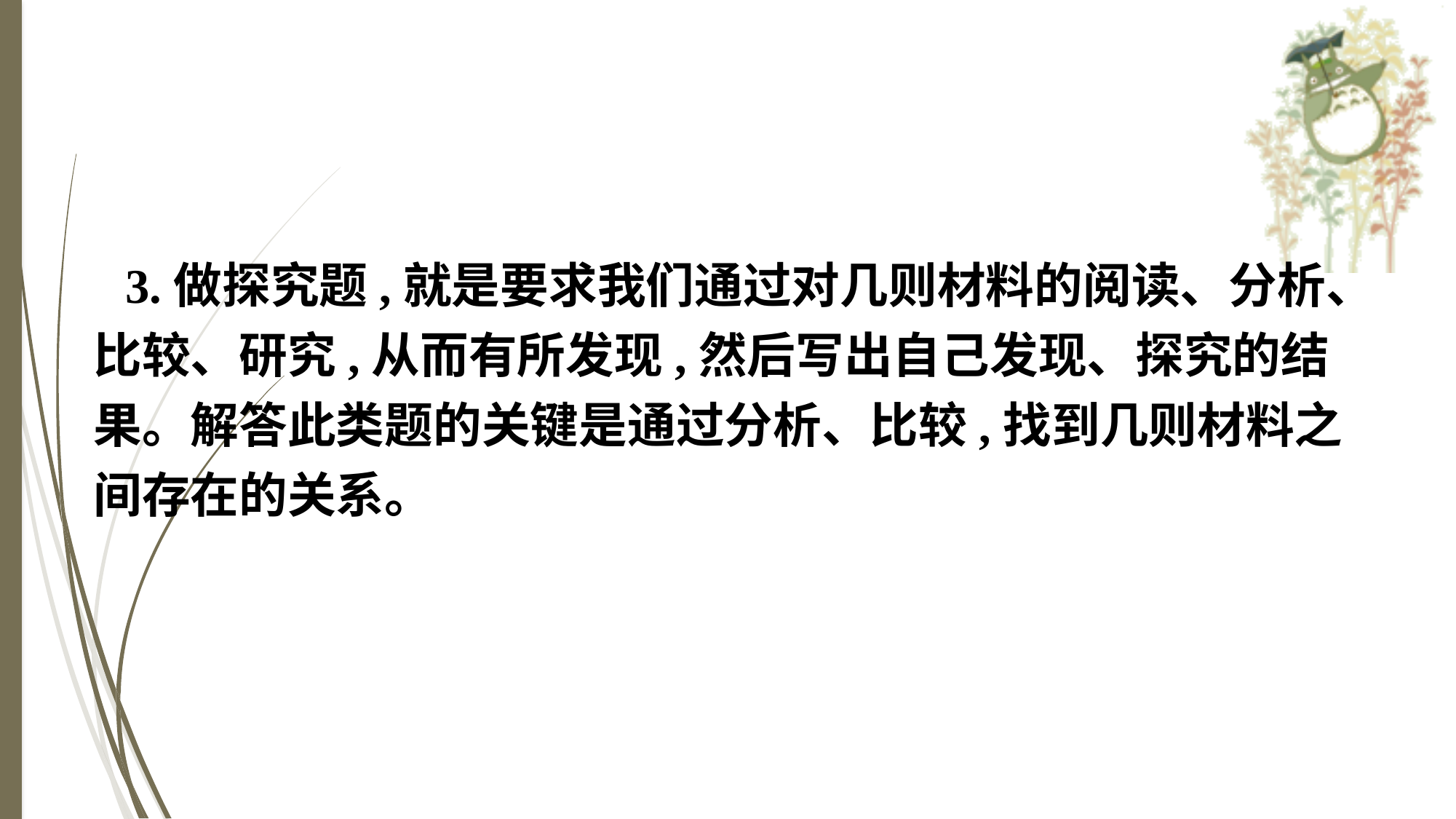

3.做探究题,就是要求我们通过对几则材料的阅读、分析、比较、研究,从而有所发现,然后写出自己发现、探究的结果。解答此类题的关键是通过分析、比较,找到几则材料之间存在的关系。